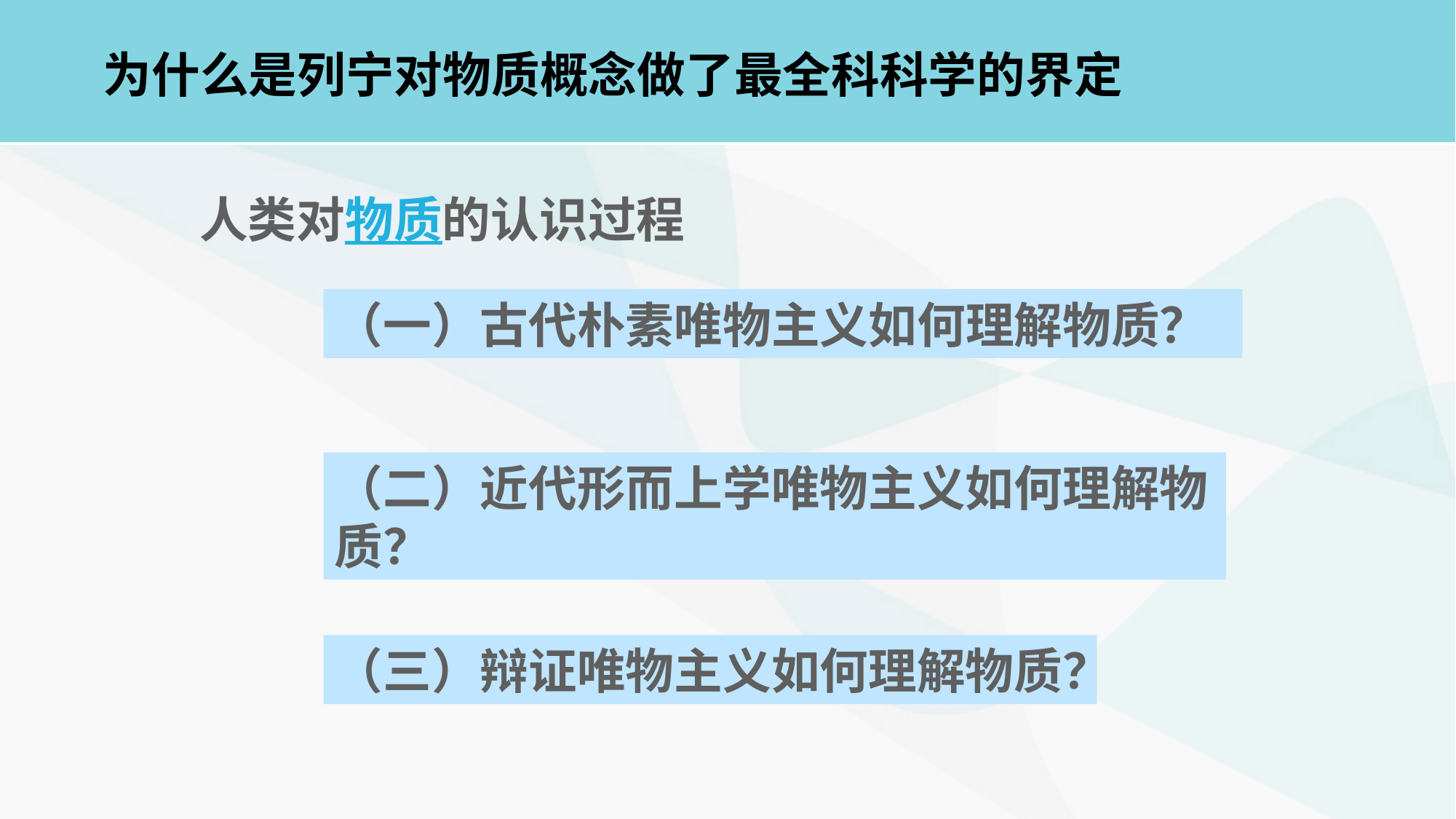

# 为什么是列宁对物质概念做了最全科科学的界定
人类对物质的认识过程
（一）古代朴素唯物主义如何理解物质？
（二）近代形而上学唯物主义如何理解物质？
（三）辩证唯物主义如何理解物质？